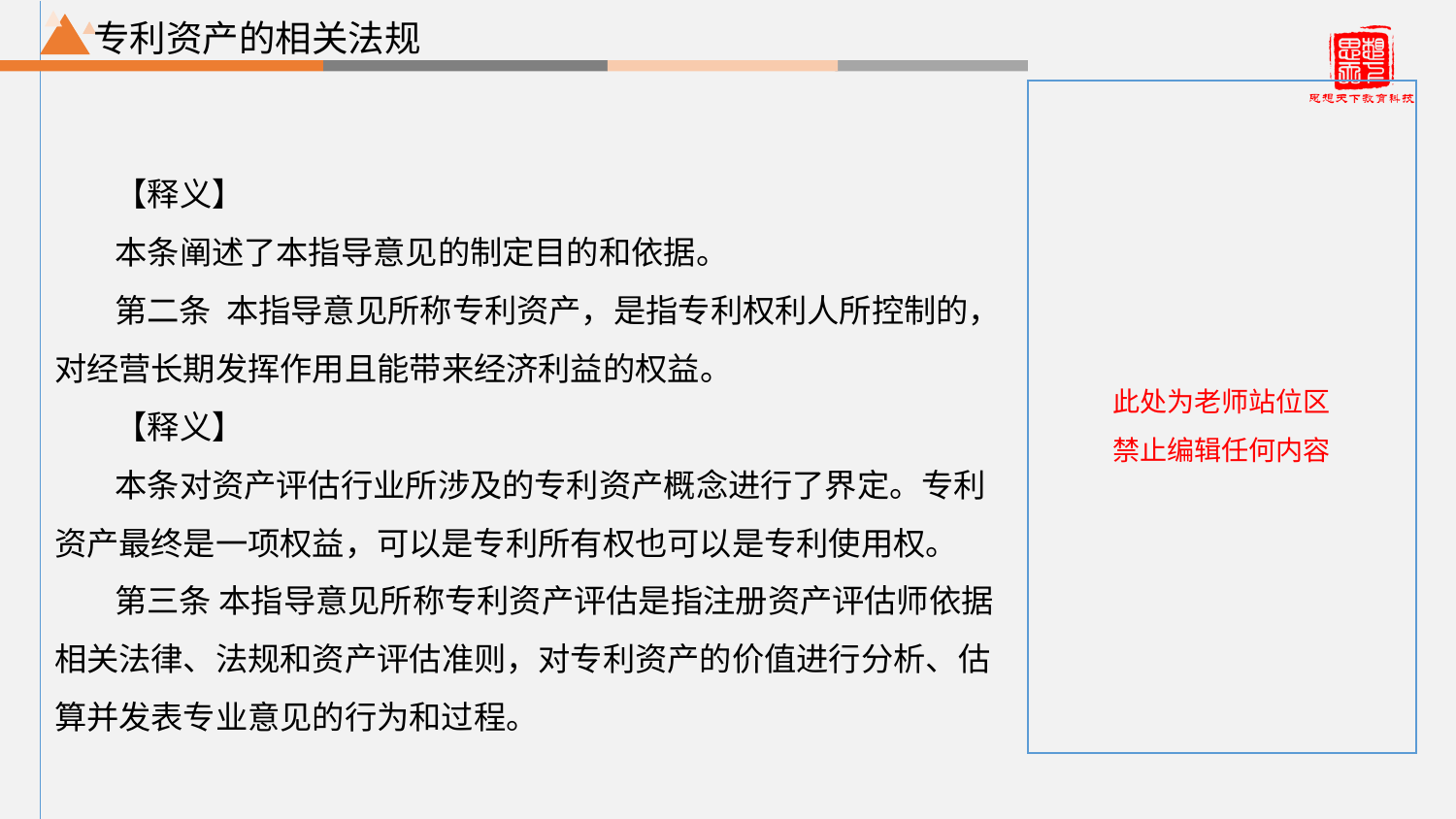

专利资产的相关法规
【释义】
本条阐述了本指导意见的制定目的和依据。
第二条  本指导意见所称专利资产，是指专利权利人所控制的，对经营长期发挥作用且能带来经济利益的权益。
【释义】
本条对资产评估行业所涉及的专利资产概念进行了界定。专利资产最终是一项权益，可以是专利所有权也可以是专利使用权。
第三条 本指导意见所称专利资产评估是指注册资产评估师依据相关法律、法规和资产评估准则，对专利资产的价值进行分析、估算并发表专业意见的行为和过程。

57